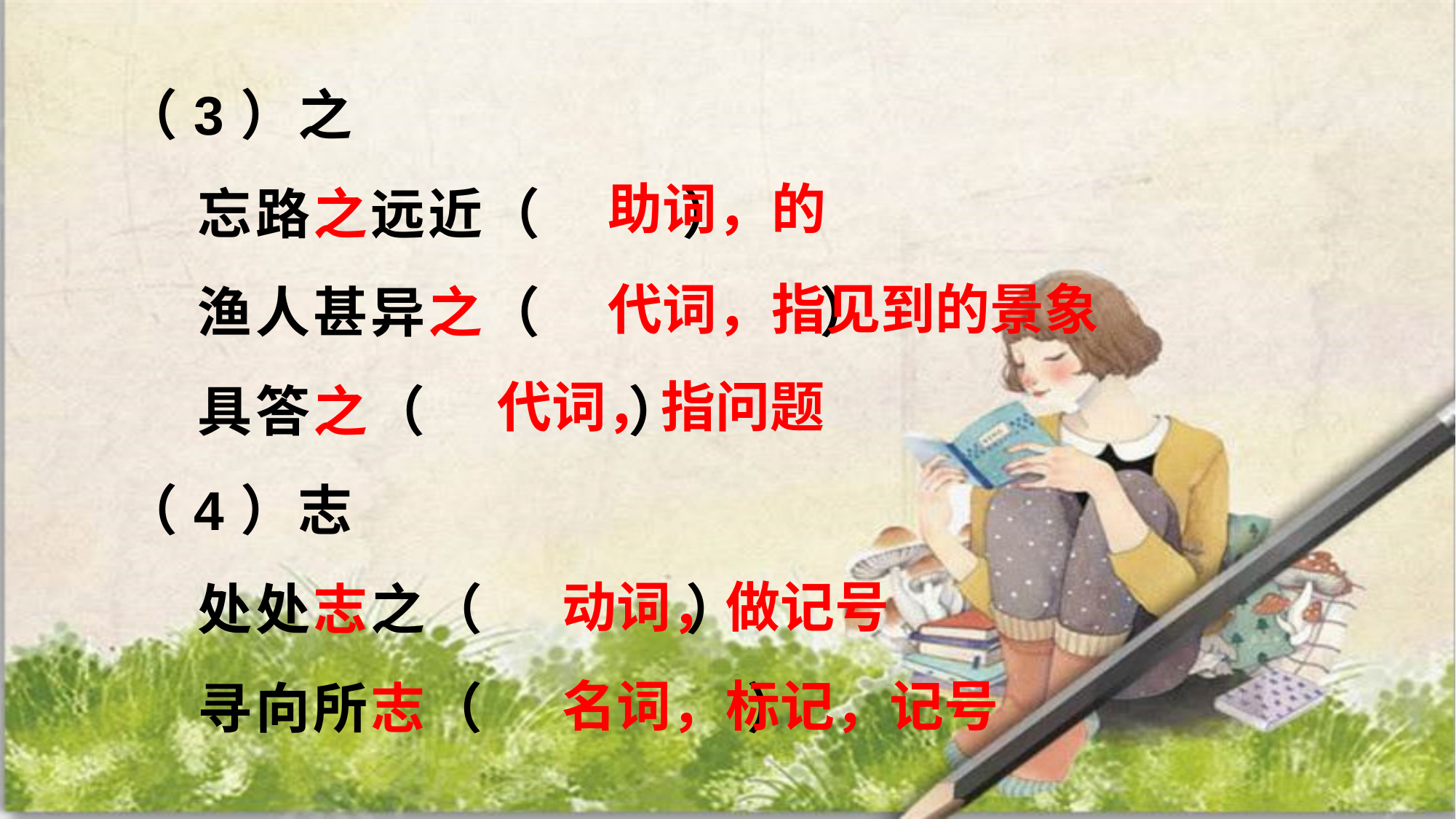

（3）之
    忘路之远近（         ）
    渔人甚异之（                  ）
    具答之（             ）
（4）志
    处处志之（             ）
    寻向所志（                 ）
助词，的
代词，指见到的景象
代词，指问题
动词，做记号
名词，标记，记号